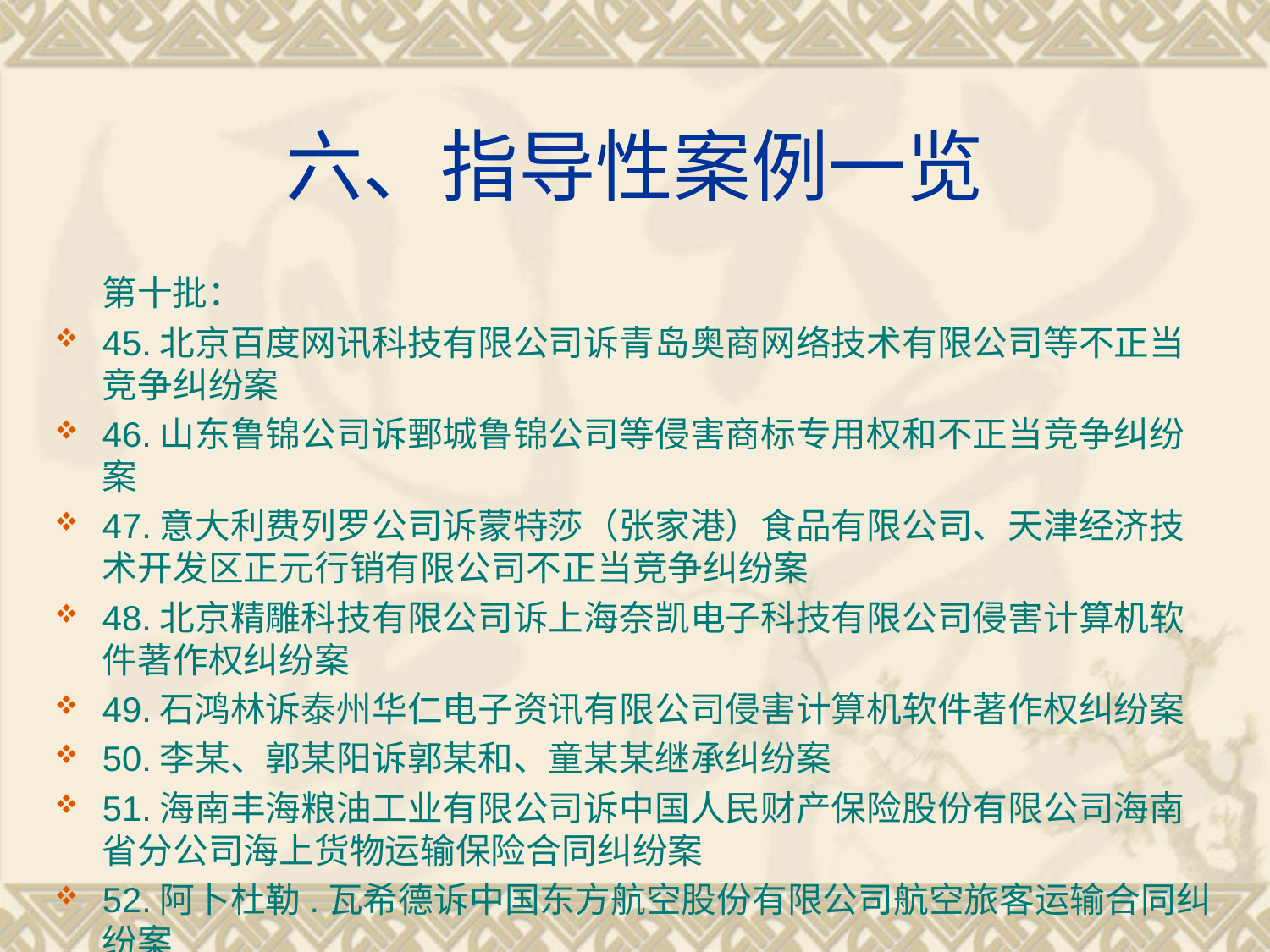

# 六、指导性案例一览
     第十批：
45.北京百度网讯科技有限公司诉青岛奥商网络技术有限公司等不正当竞争纠纷案
46.山东鲁锦公司诉鄄城鲁锦公司等侵害商标专用权和不正当竞争纠纷案
47.意大利费列罗公司诉蒙特莎（张家港）食品有限公司、天津经济技术开发区正元行销有限公司不正当竞争纠纷案
48.北京精雕科技有限公司诉上海奈凯电子科技有限公司侵害计算机软件著作权纠纷案
49.石鸿林诉泰州华仁电子资讯有限公司侵害计算机软件著作权纠纷案
50.李某、郭某阳诉郭某和、童某某继承纠纷案
51.海南丰海粮油工业有限公司诉中国人民财产保险股份有限公司海南省分公司海上货物运输保险合同纠纷案
52.阿卜杜勒.瓦希德诉中国东方航空股份有限公司航空旅客运输合同纠纷案